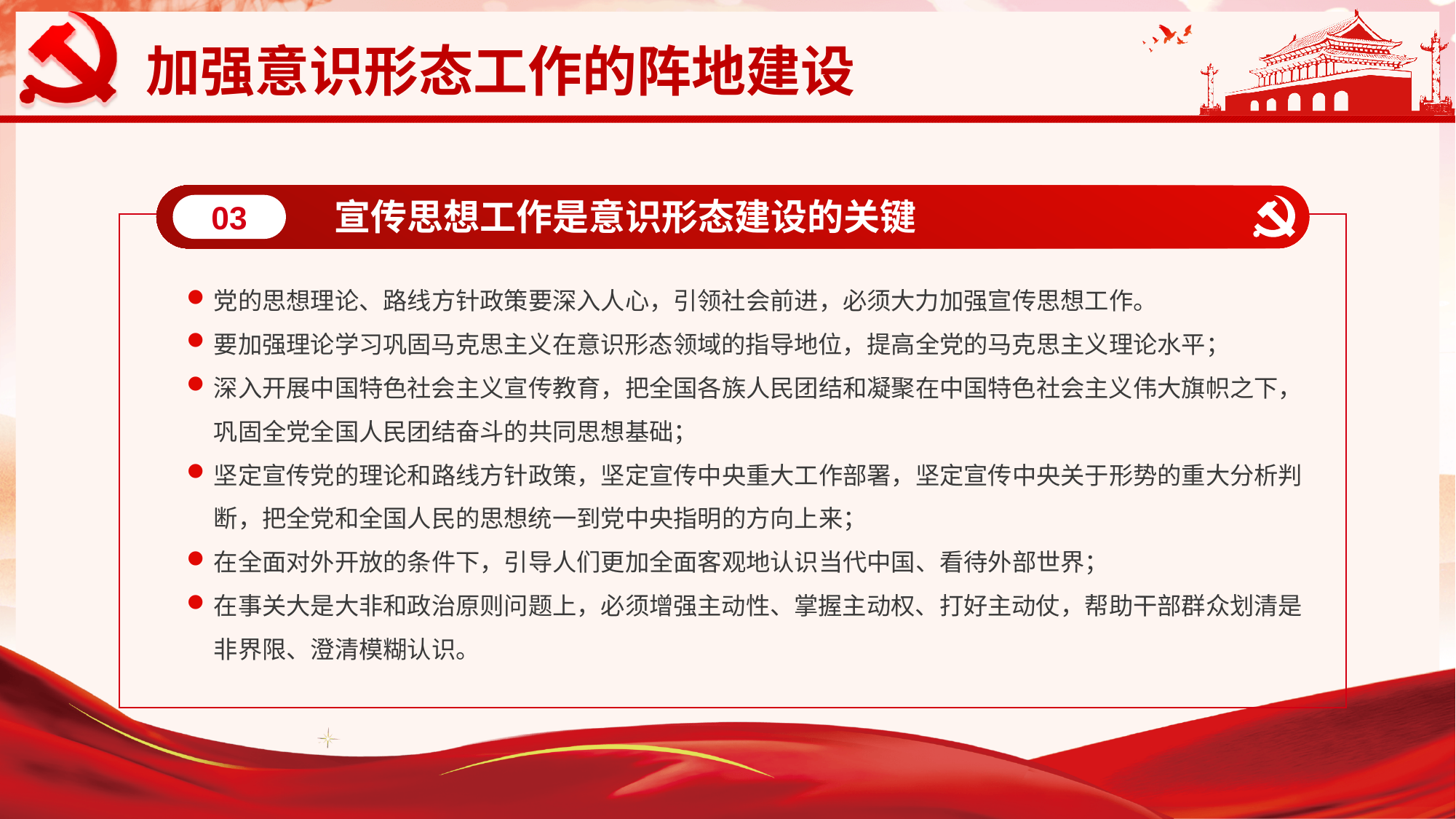

宣传思想工作是意识形态建设的关键
03

党的思想理论、路线方针政策要深入人心，引领社会前进，必须大力加强宣传思想工作。
要加强理论学习巩固马克思主义在意识形态领域的指导地位，提高全党的马克思主义理论水平；
深入开展中国特色社会主义宣传教育，把全国各族人民团结和凝聚在中国特色社会主义伟大旗帜之下，巩固全党全国人民团结奋斗的共同思想基础；
坚定宣传党的理论和路线方针政策，坚定宣传中央重大工作部署，坚定宣传中央关于形势的重大分析判断，把全党和全国人民的思想统一到党中央指明的方向上来；
在全面对外开放的条件下，引导人们更加全面客观地认识当代中国、看待外部世界；
在事关大是大非和政治原则问题上，必须增强主动性、掌握主动权、打好主动仗，帮助干部群众划清是非界限、澄清模糊认识。